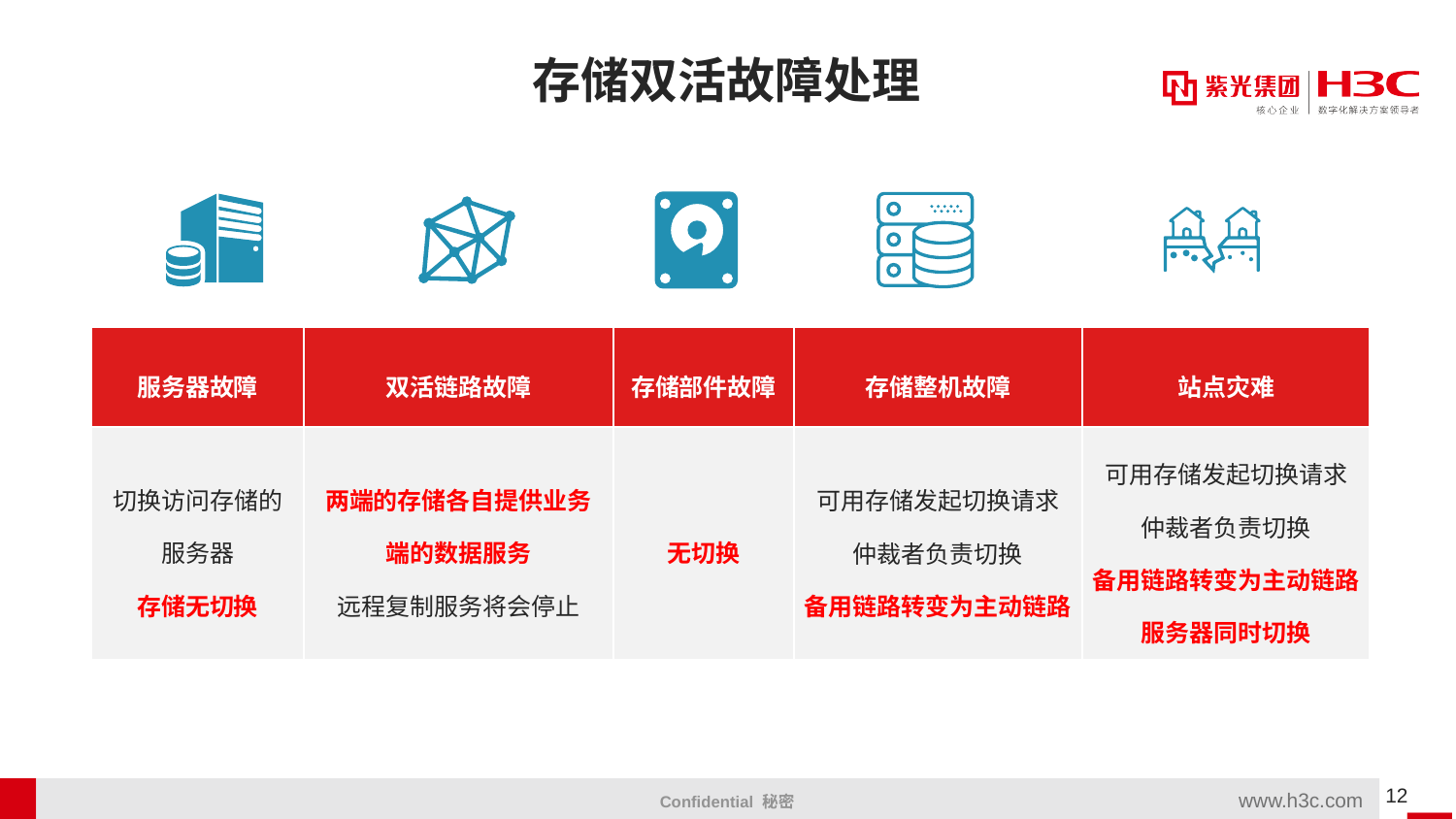

# 存储双活故障处理

| 服务器故障 | 双活链路故障 | 存储部件故障 | 存储整机故障 | 站点灾难 |
| --- | --- | --- | --- | --- |
| 切换访问存储的服务器 存储无切换 | 两端的存储各自提供业务端的数据服务 远程复制服务将会停止 | 无切换 | 可用存储发起切换请求 仲裁者负责切换 备用链路转变为主动链路 | 可用存储发起切换请求 仲裁者负责切换 备用链路转变为主动链路 服务器同时切换 |